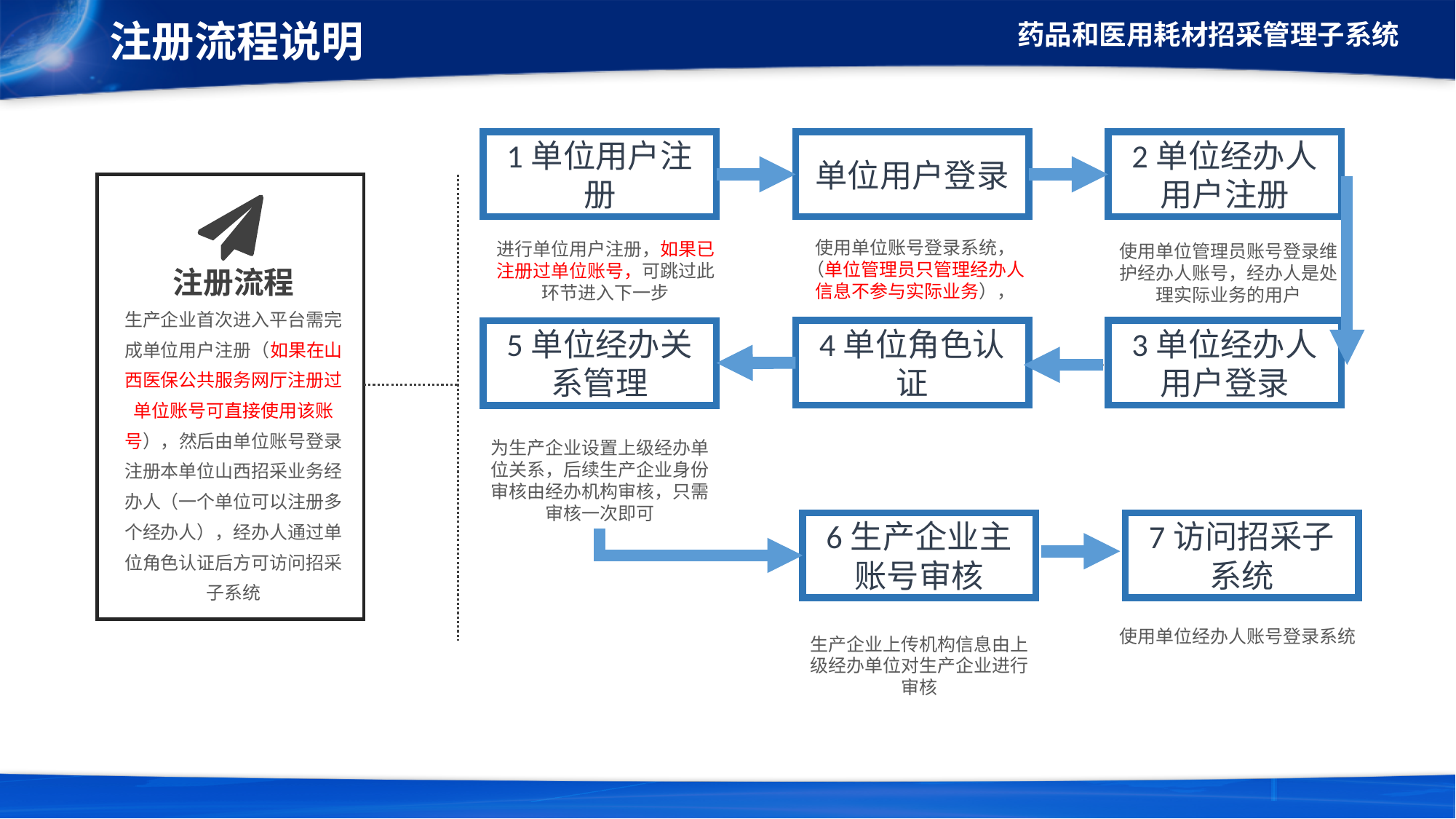

注册流程说明
1单位用户注册
单位用户登录
2单位经办人用户注册

使用单位账号登录系统， （单位管理员只管理经办人信息不参与实际业务），
进行单位用户注册，如果已注册过单位账号，可跳过此环节进入下一步
使用单位管理员账号登录维护经办人账号，经办人是处理实际业务的用户
注册流程
生产企业首次进入平台需完成单位用户注册（如果在山西医保公共服务网厅注册过单位账号可直接使用该账号），然后由单位账号登录注册本单位山西招采业务经办人（一个单位可以注册多个经办人），经办人通过单位角色认证后方可访问招采子系统
4单位角色认证
3单位经办人用户登录
5单位经办关系管理
为生产企业设置上级经办单位关系，后续生产企业身份审核由经办机构审核，只需审核一次即可
6生产企业主账号审核
7访问招采子系统
使用单位经办人账号登录系统
生产企业上传机构信息由上级经办单位对生产企业进行审核